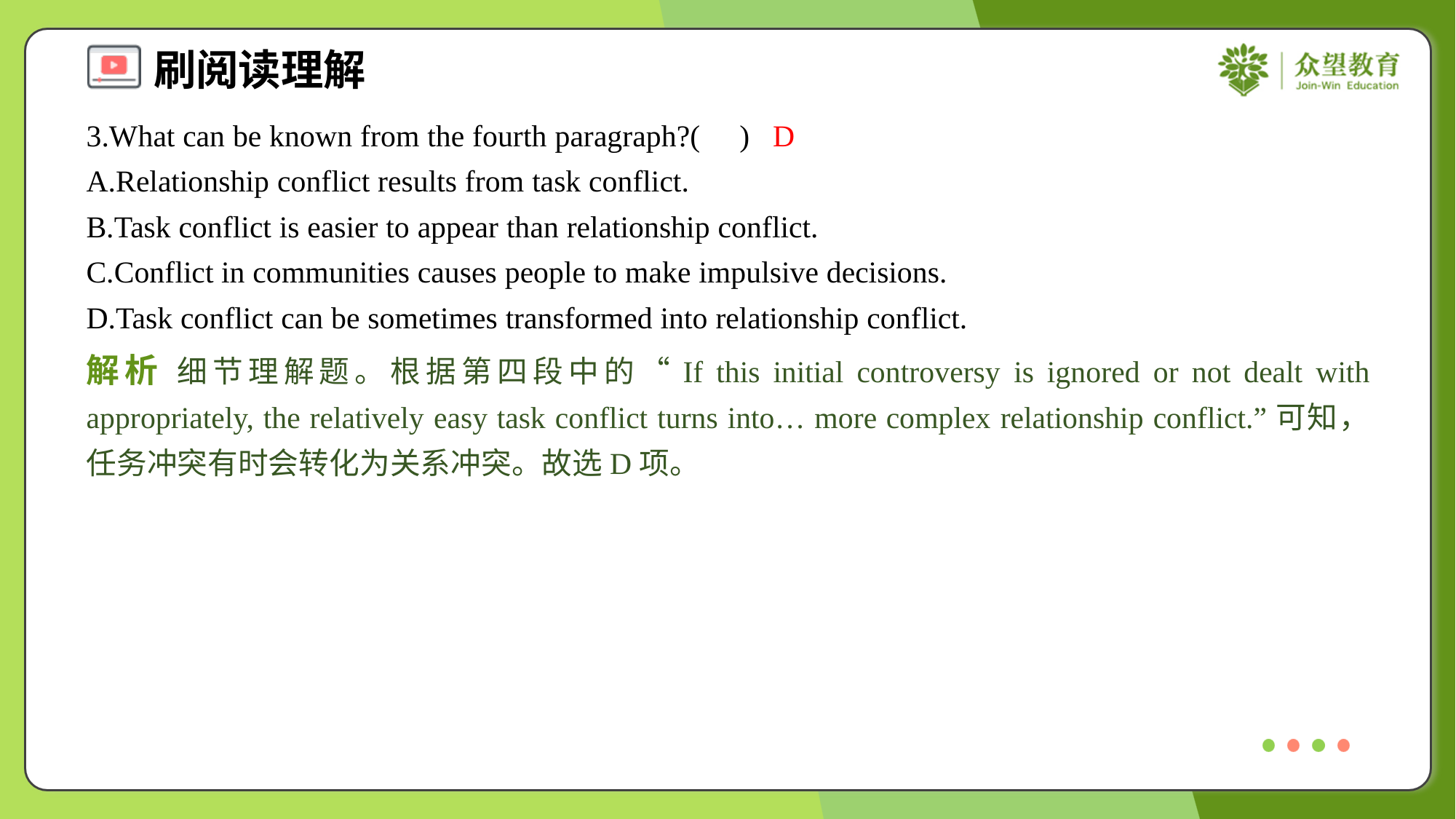

3.What can be known from the fourth paragraph?(     )
D
A.Relationship conflict results from task conflict.
B.Task conflict is easier to appear than relationship conflict.
C.Conflict in communities causes people to make impulsive decisions.
D.Task conflict can be sometimes transformed into relationship conflict.
解析 细节理解题。根据第四段中的“If this initial controversy is ignored or not dealt with appropriately, the relatively easy task conflict turns into… more complex relationship conflict.”可知，任务冲突有时会转化为关系冲突。故选D项。